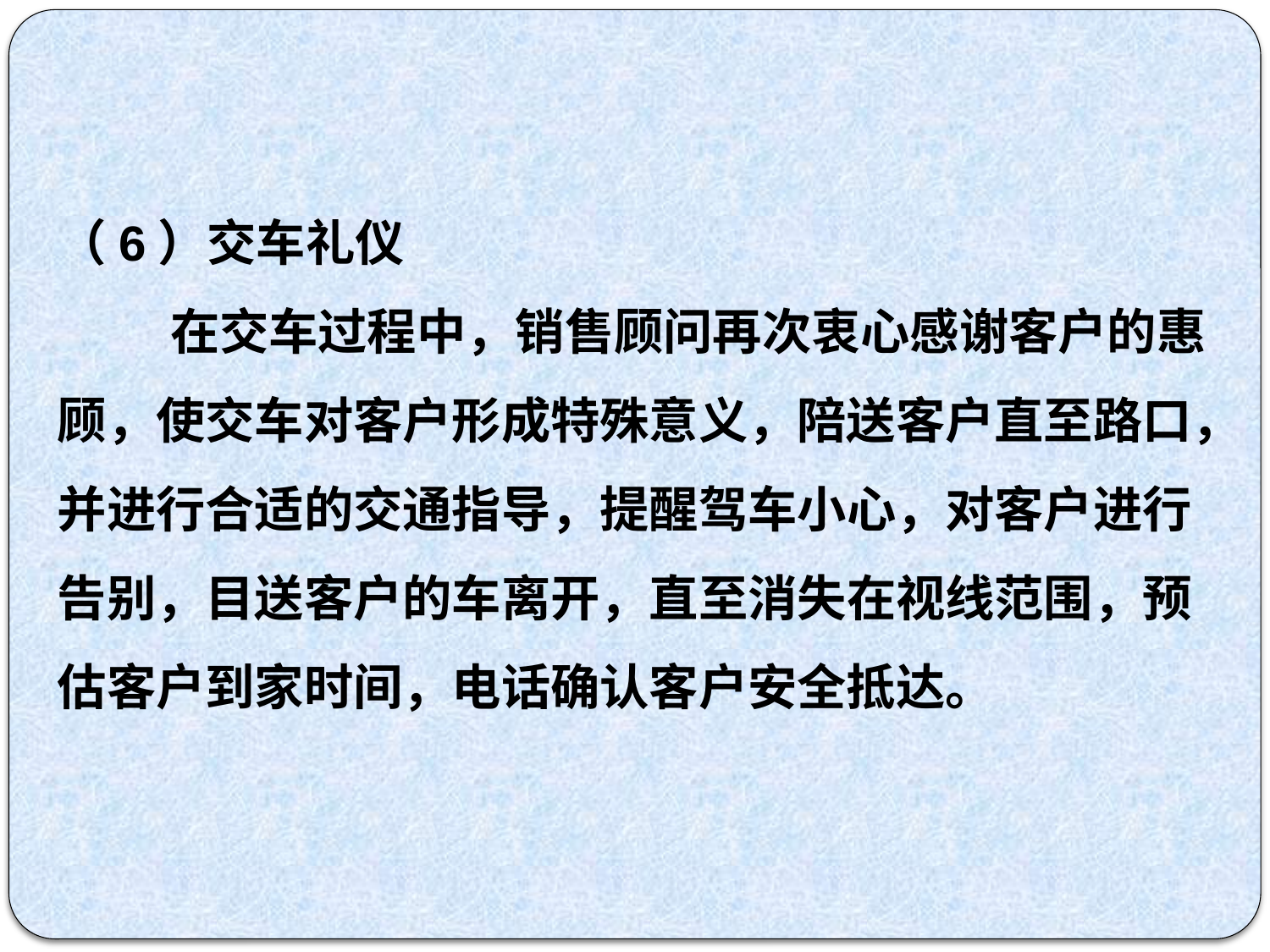

（6）交车礼仪
         在交车过程中，销售顾问再次衷心感谢客户的惠顾，使交车对客户形成特殊意义，陪送客户直至路口，并进行合适的交通指导，提醒驾车小心，对客户进行告别，目送客户的车离开，直至消失在视线范围，预估客户到家时间，电话确认客户安全抵达。